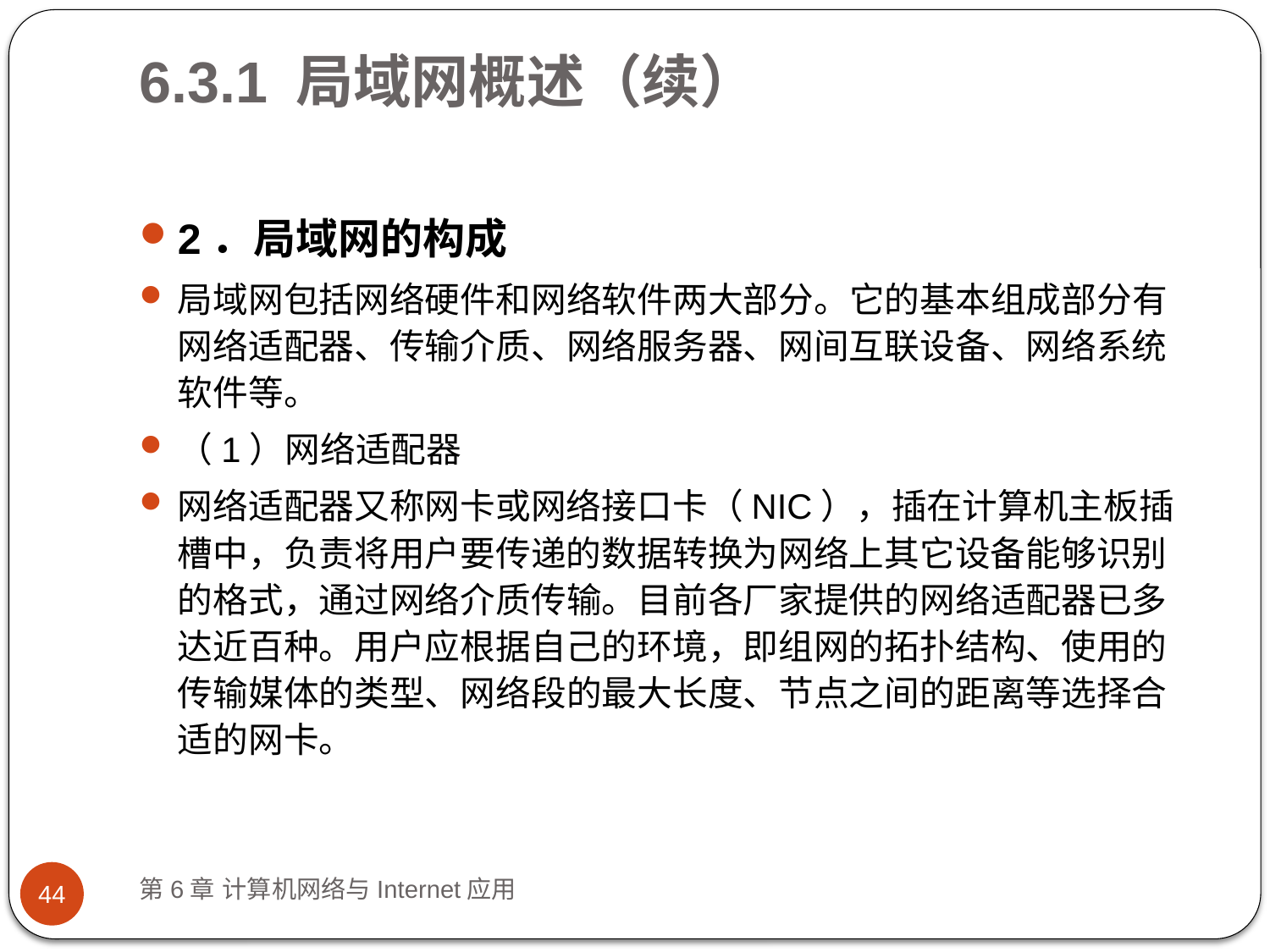

# 6.3.1 局域网概述（续）
2．局域网的构成
局域网包括网络硬件和网络软件两大部分。它的基本组成部分有网络适配器、传输介质、网络服务器、网间互联设备、网络系统软件等。
（1）网络适配器
网络适配器又称网卡或网络接口卡（NIC），插在计算机主板插槽中，负责将用户要传递的数据转换为网络上其它设备能够识别的格式，通过网络介质传输。目前各厂家提供的网络适配器已多达近百种。用户应根据自己的环境，即组网的拓扑结构、使用的传输媒体的类型、网络段的最大长度、节点之间的距离等选择合适的网卡。

第6章 计算机网络与Internet应用
44